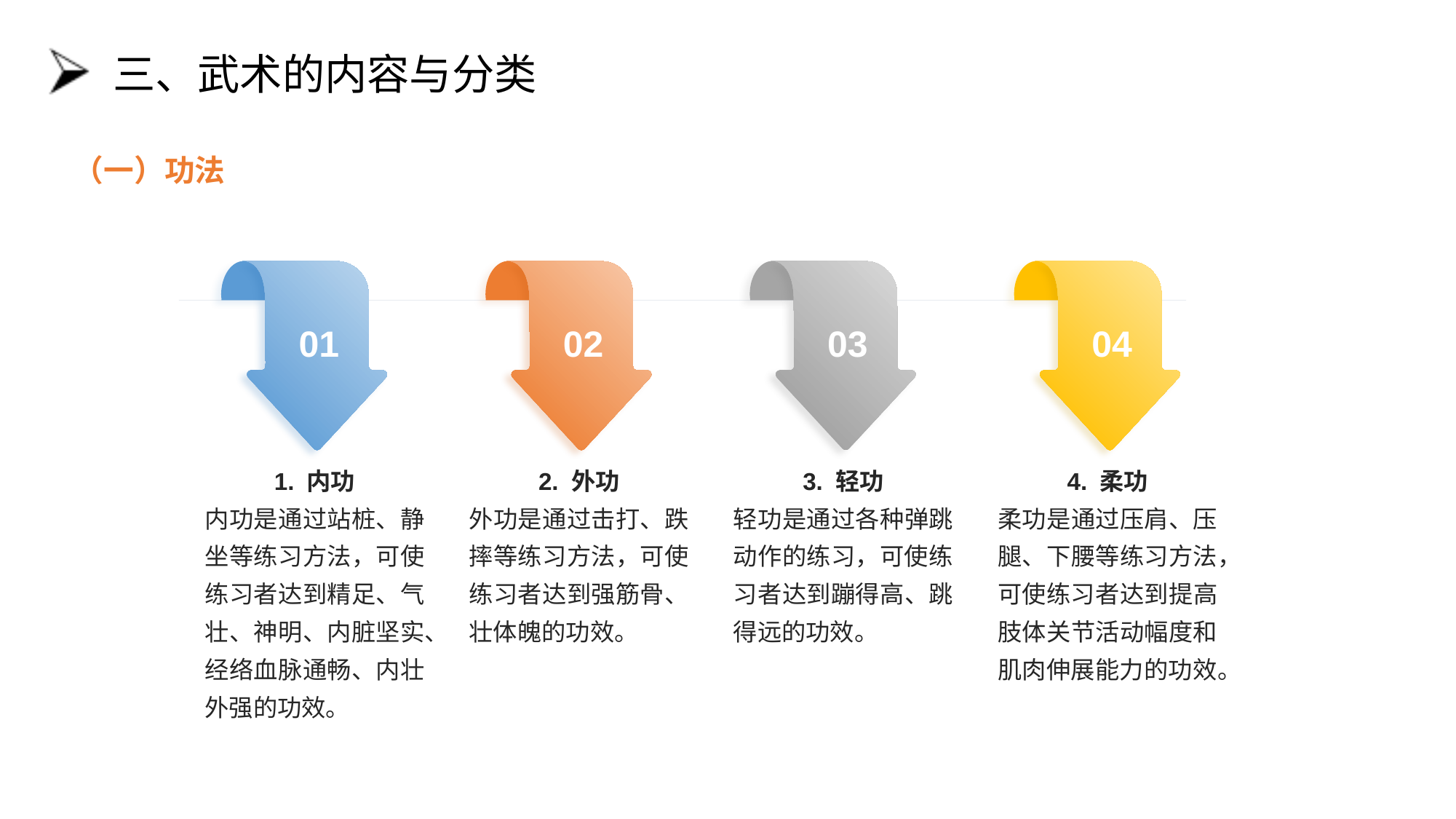

# 三、武术的内容与分类
（一）功法
01
02
03
04

1. 内功
内功是通过站桩、静坐等练习方法，可使练习者达到精足、气壮、神明、内脏坚实、经络血脉通畅、内壮外强的功效。
2. 外功
外功是通过击打、跌摔等练习方法，可使练习者达到强筋骨、壮体魄的功效。
3. 轻功
轻功是通过各种弹跳动作的练习，可使练习者达到蹦得高、跳得远的功效。
4. 柔功
柔功是通过压肩、压腿、下腰等练习方法，可使练习者达到提高肢体关节活动幅度和肌肉伸展能力的功效。